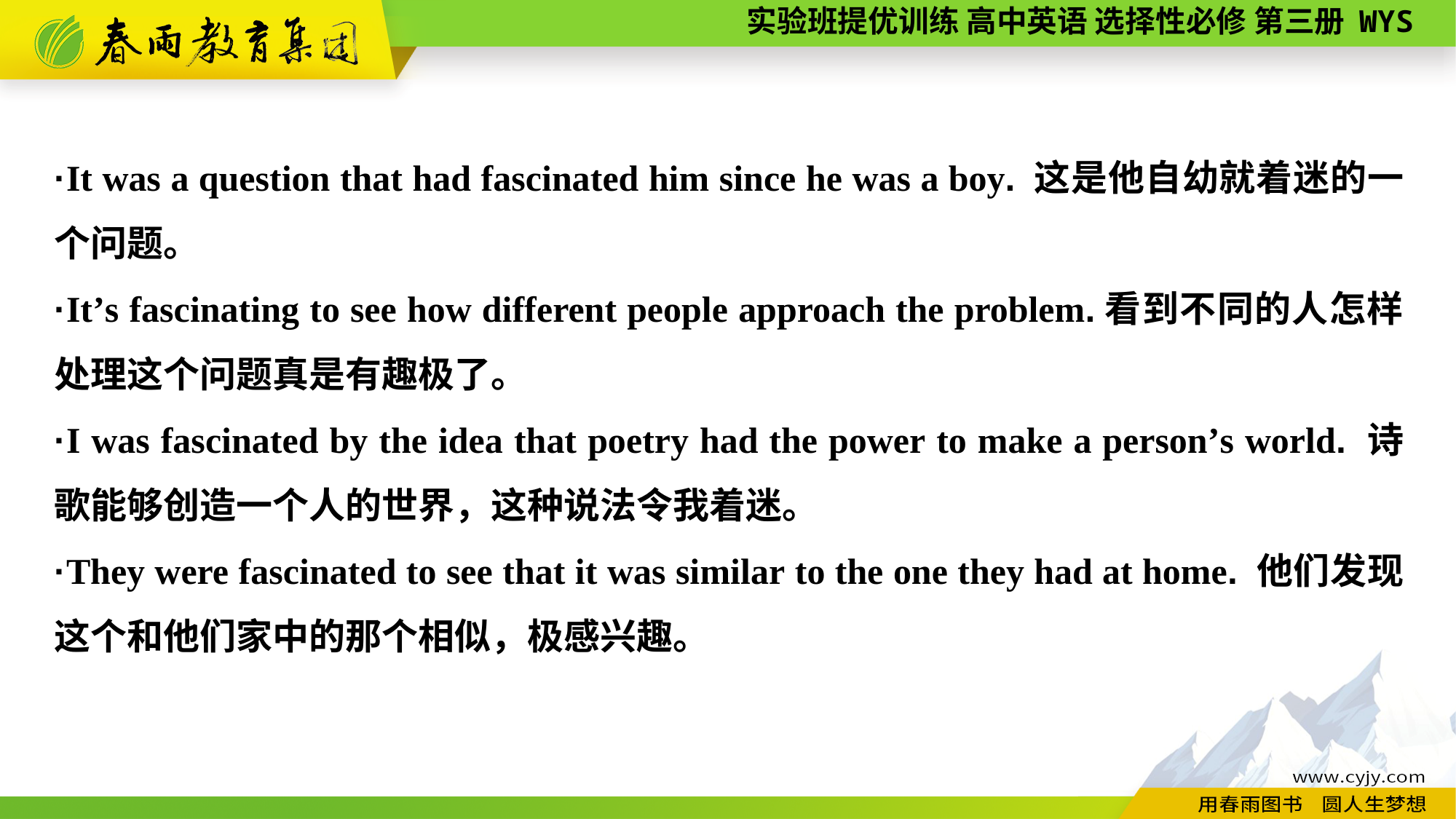

·It was a question that had fascinated him since he was a boy. 这是他自幼就着迷的一个问题。
·It’s fascinating to see how different people approach the problem.看到不同的人怎样处理这个问题真是有趣极了。
·I was fascinated by the idea that poetry had the power to make a person’s world. 诗歌能够创造一个人的世界，这种说法令我着迷。
·They were fascinated to see that it was similar to the one they had at home. 他们发现这个和他们家中的那个相似，极感兴趣。